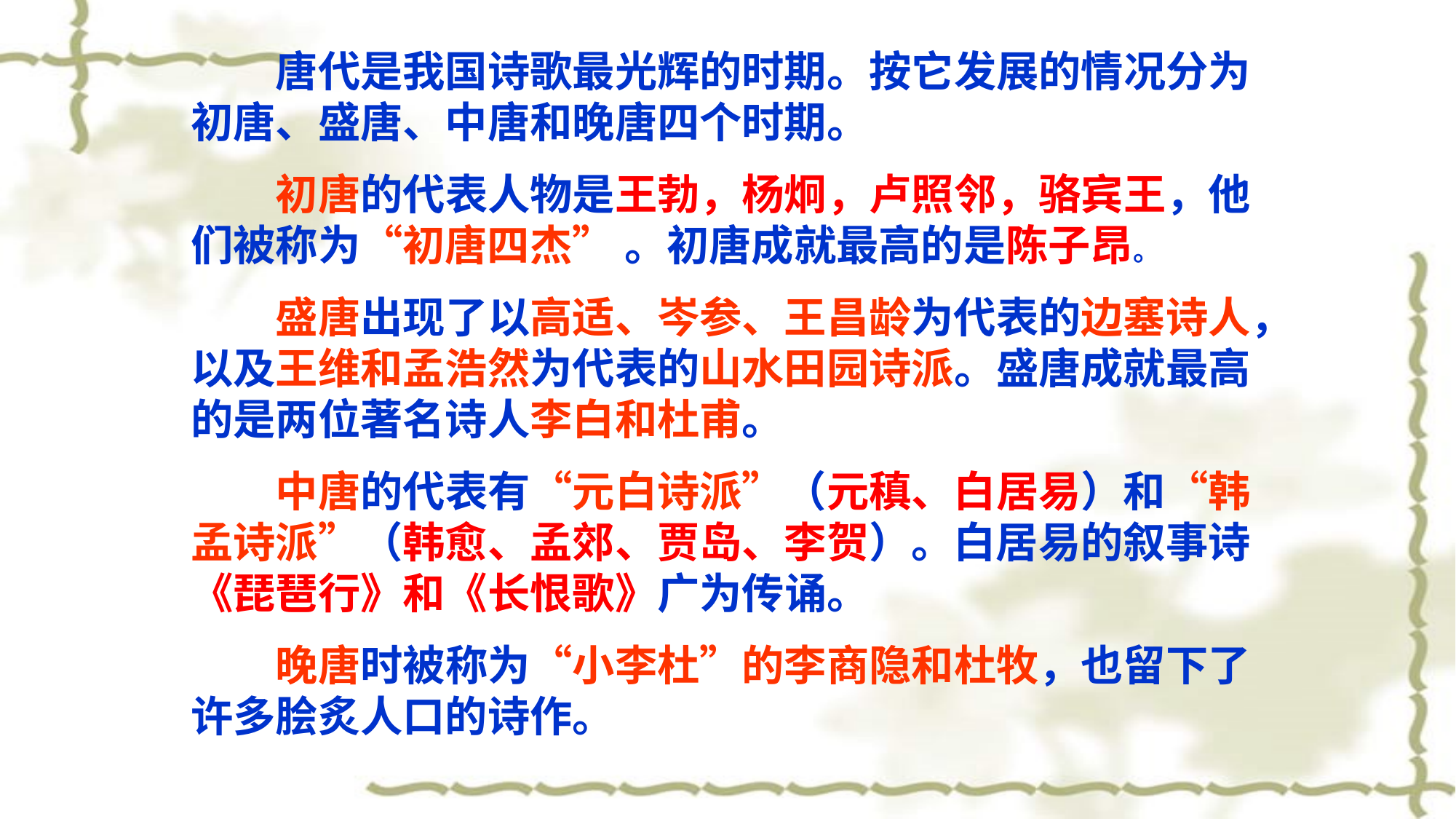

唐代是我国诗歌最光辉的时期。按它发展的情况分为初唐、盛唐、中唐和晚唐四个时期。
　　初唐的代表人物是王勃，杨炯，卢照邻，骆宾王，他们被称为“初唐四杰” 。初唐成就最高的是陈子昂。
　　盛唐出现了以高适、岑参、王昌龄为代表的边塞诗人，以及王维和孟浩然为代表的山水田园诗派。盛唐成就最高的是两位著名诗人李白和杜甫。
　　中唐的代表有“元白诗派”（元稹、白居易）和“韩孟诗派”（韩愈、孟郊、贾岛、李贺）。白居易的叙事诗《琵琶行》和《长恨歌》广为传诵。
　　晚唐时被称为“小李杜”的李商隐和杜牧，也留下了许多脍炙人口的诗作。